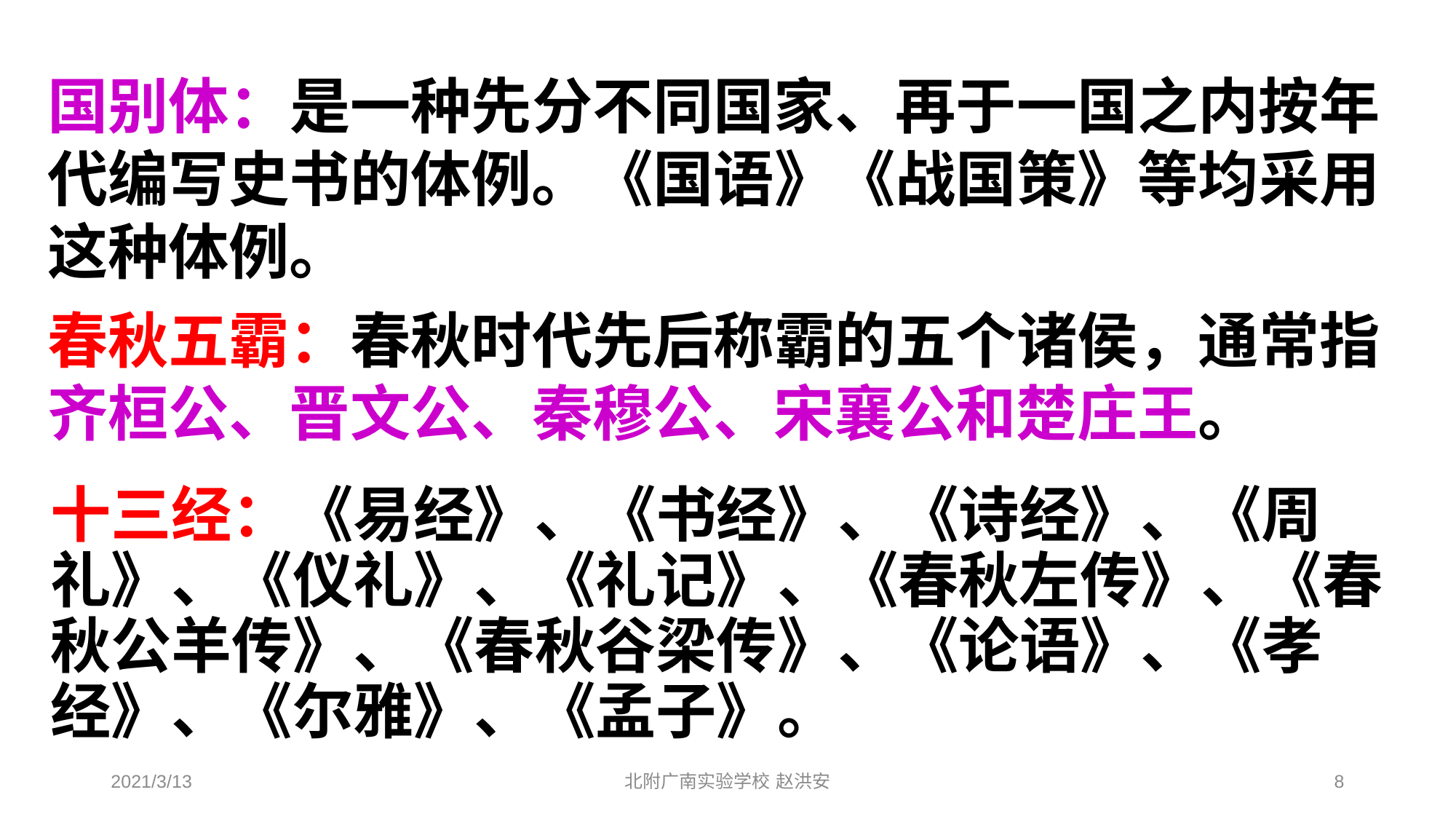

国别体：是一种先分不同国家、再于一国之内按年代编写史书的体例。《国语》《战国策》等均采用这种体例。
春秋五霸：春秋时代先后称霸的五个诸侯，通常指齐桓公、晋文公、秦穆公、宋襄公和楚庄王。
十三经：《易经》、《书经》、《诗经》、《周礼》、《仪礼》、《礼记》、《春秋左传》、《春秋公羊传》、《春秋谷梁传》、《论语》、《孝经》、《尔雅》、《孟子》。
2021/3/13
北附广南实验学校 赵洪安
8